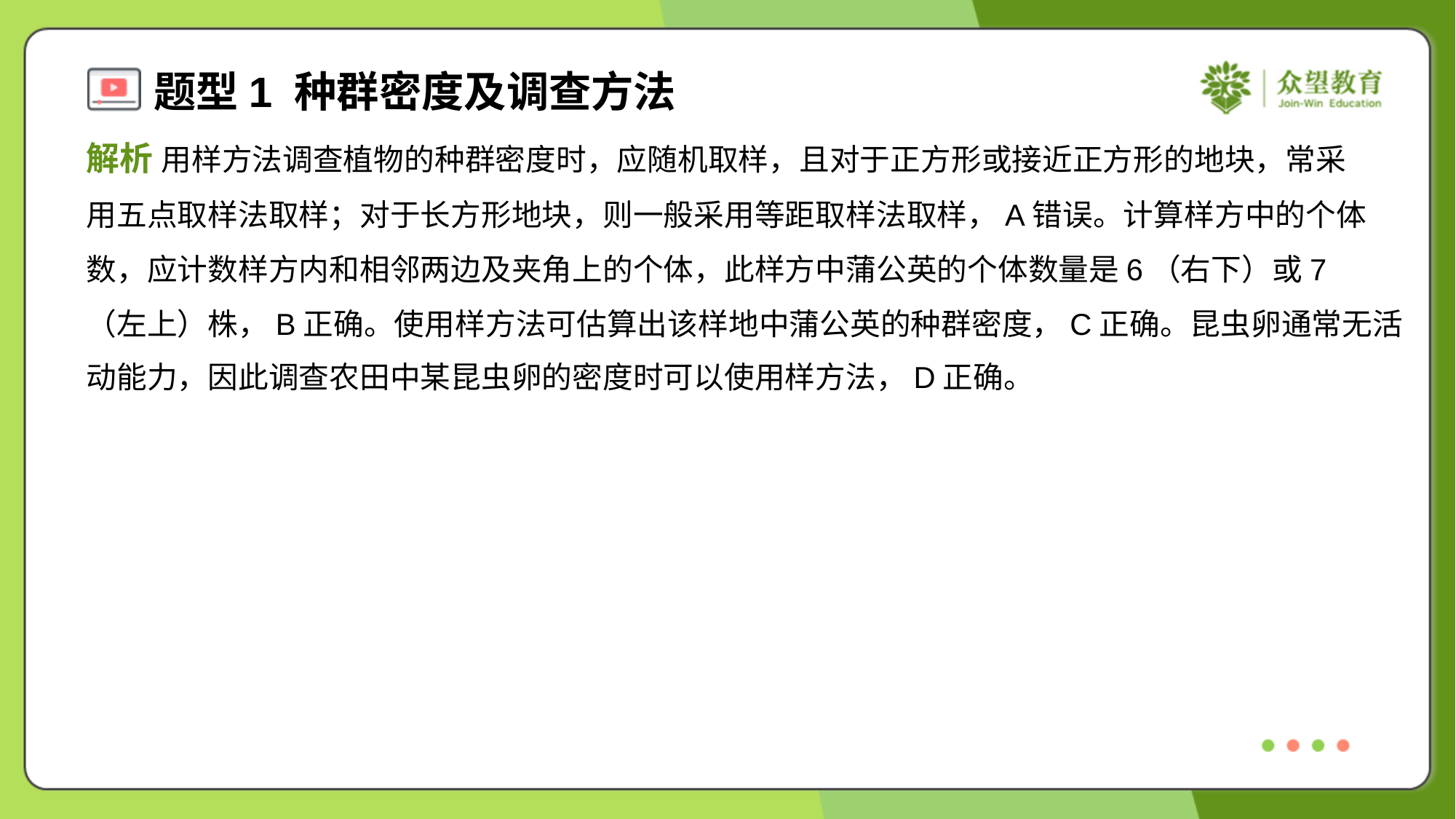

解析 用样方法调查植物的种群密度时，应随机取样，且对于正方形或接近正方形的地块，常采
用五点取样法取样；对于长方形地块，则一般采用等距取样法取样，A错误。计算样方中的个体
数，应计数样方内和相邻两边及夹角上的个体，此样方中蒲公英的个体数量是6（右下）或7
（左上）株，B正确。使用样方法可估算出该样地中蒲公英的种群密度，C正确。昆虫卵通常无活
动能力，因此调查农田中某昆虫卵的密度时可以使用样方法，D正确。